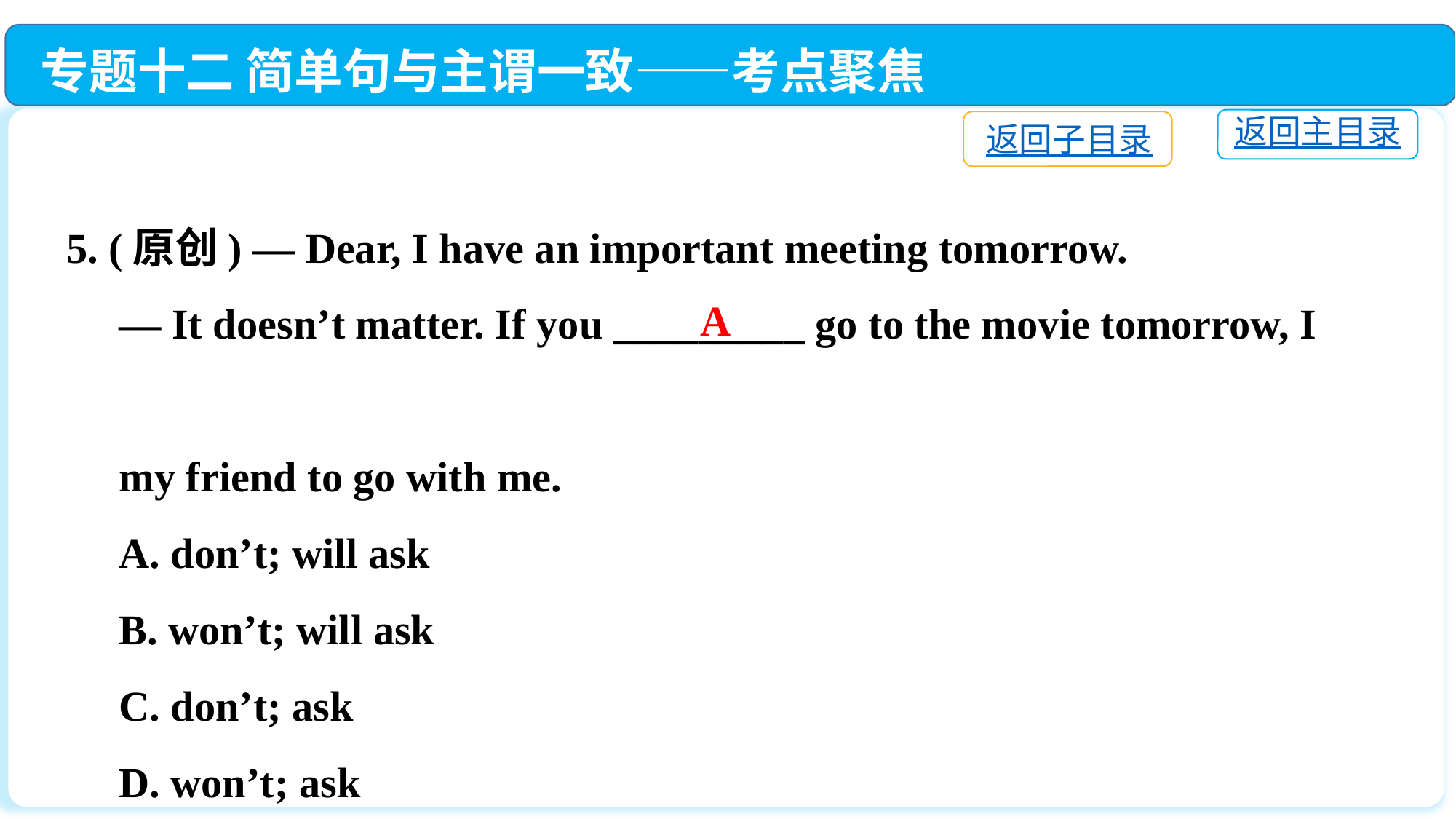

专题十二 简单句与主谓一致——考点聚焦

返回主目录

返回子目录
5. (原创) — Dear, I have an important meeting tomorrow.
     — It doesn’t matter. If you _________ go to the movie tomorrow, I
     my friend to go with me.
     A. don’t; will ask
     B. won’t; will ask
     C. don’t; ask
     D. won’t; ask
A